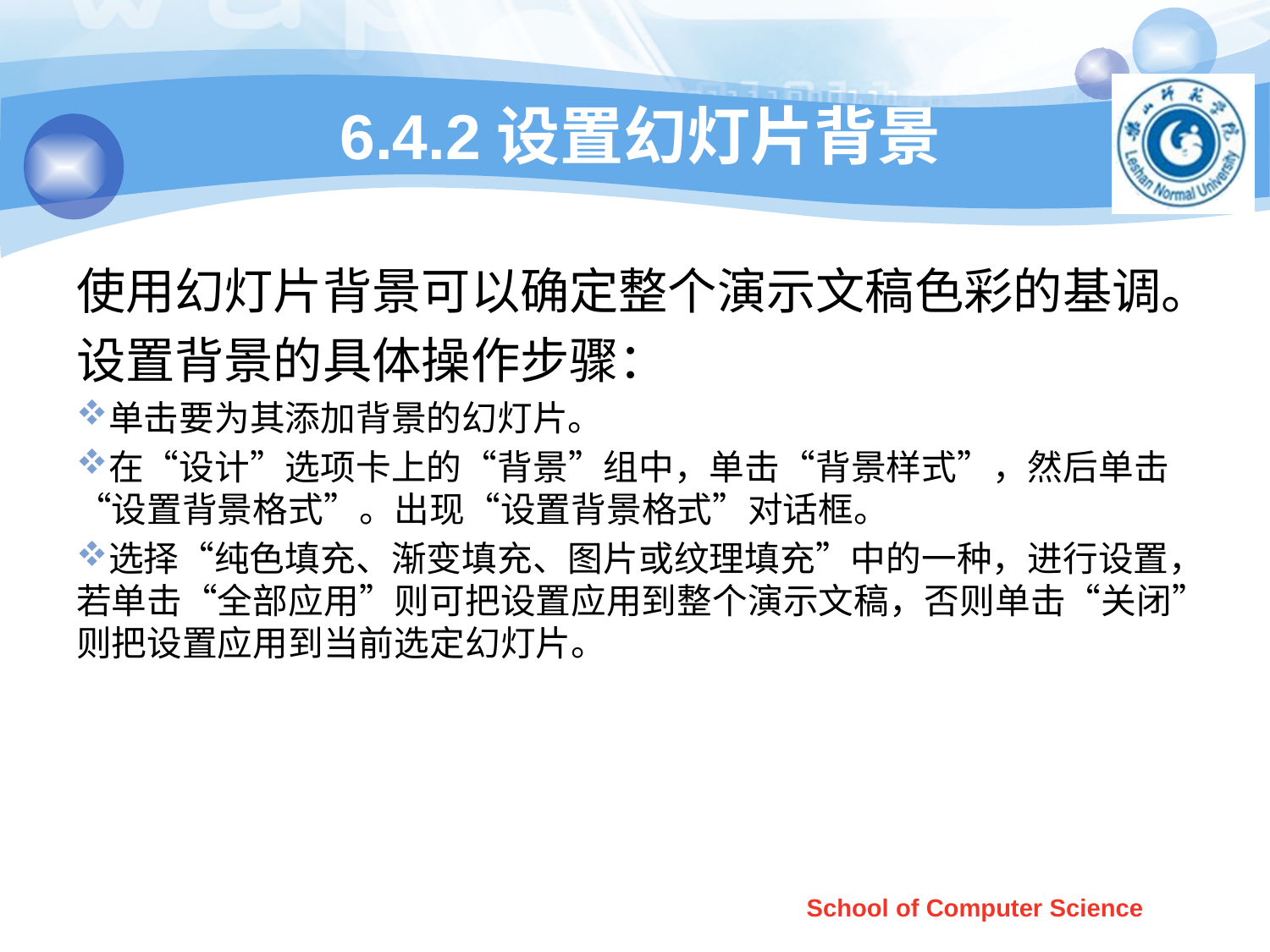

# 6.4.2设置幻灯片背景
使用幻灯片背景可以确定整个演示文稿色彩的基调。
设置背景的具体操作步骤：
单击要为其添加背景的幻灯片。
在“设计”选项卡上的“背景”组中，单击“背景样式”，然后单击“设置背景格式”。出现“设置背景格式”对话框。
选择“纯色填充、渐变填充、图片或纹理填充”中的一种，进行设置，若单击“全部应用”则可把设置应用到整个演示文稿，否则单击“关闭”则把设置应用到当前选定幻灯片。

School of Computer Science